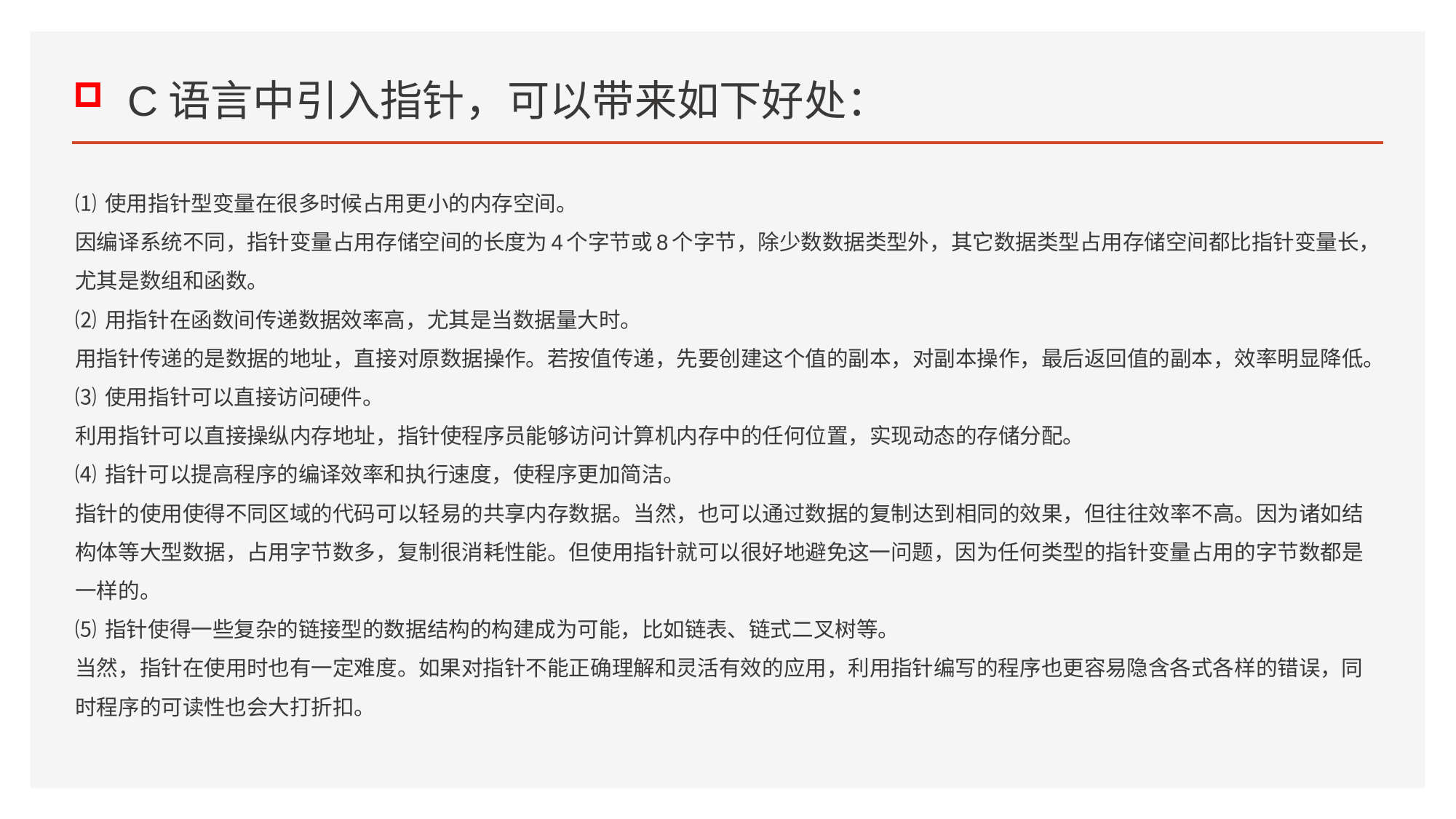

# C语言中引入指针，可以带来如下好处：
⑴ 使用指针型变量在很多时候占用更小的内存空间。
因编译系统不同，指针变量占用存储空间的长度为4个字节或8个字节，除少数数据类型外，其它数据类型占用存储空间都比指针变量长，尤其是数组和函数。
⑵ 用指针在函数间传递数据效率高，尤其是当数据量大时。
用指针传递的是数据的地址，直接对原数据操作。若按值传递，先要创建这个值的副本，对副本操作，最后返回值的副本，效率明显降低。
⑶ 使用指针可以直接访问硬件。
利用指针可以直接操纵内存地址，指针使程序员能够访问计算机内存中的任何位置，实现动态的存储分配。
⑷ 指针可以提高程序的编译效率和执行速度，使程序更加简洁。
指针的使用使得不同区域的代码可以轻易的共享内存数据。当然，也可以通过数据的复制达到相同的效果，但往往效率不高。因为诸如结构体等大型数据，占用字节数多，复制很消耗性能。但使用指针就可以很好地避免这一问题，因为任何类型的指针变量占用的字节数都是一样的。
⑸ 指针使得一些复杂的链接型的数据结构的构建成为可能，比如链表、链式二叉树等。
当然，指针在使用时也有一定难度。如果对指针不能正确理解和灵活有效的应用，利用指针编写的程序也更容易隐含各式各样的错误，同时程序的可读性也会大打折扣。